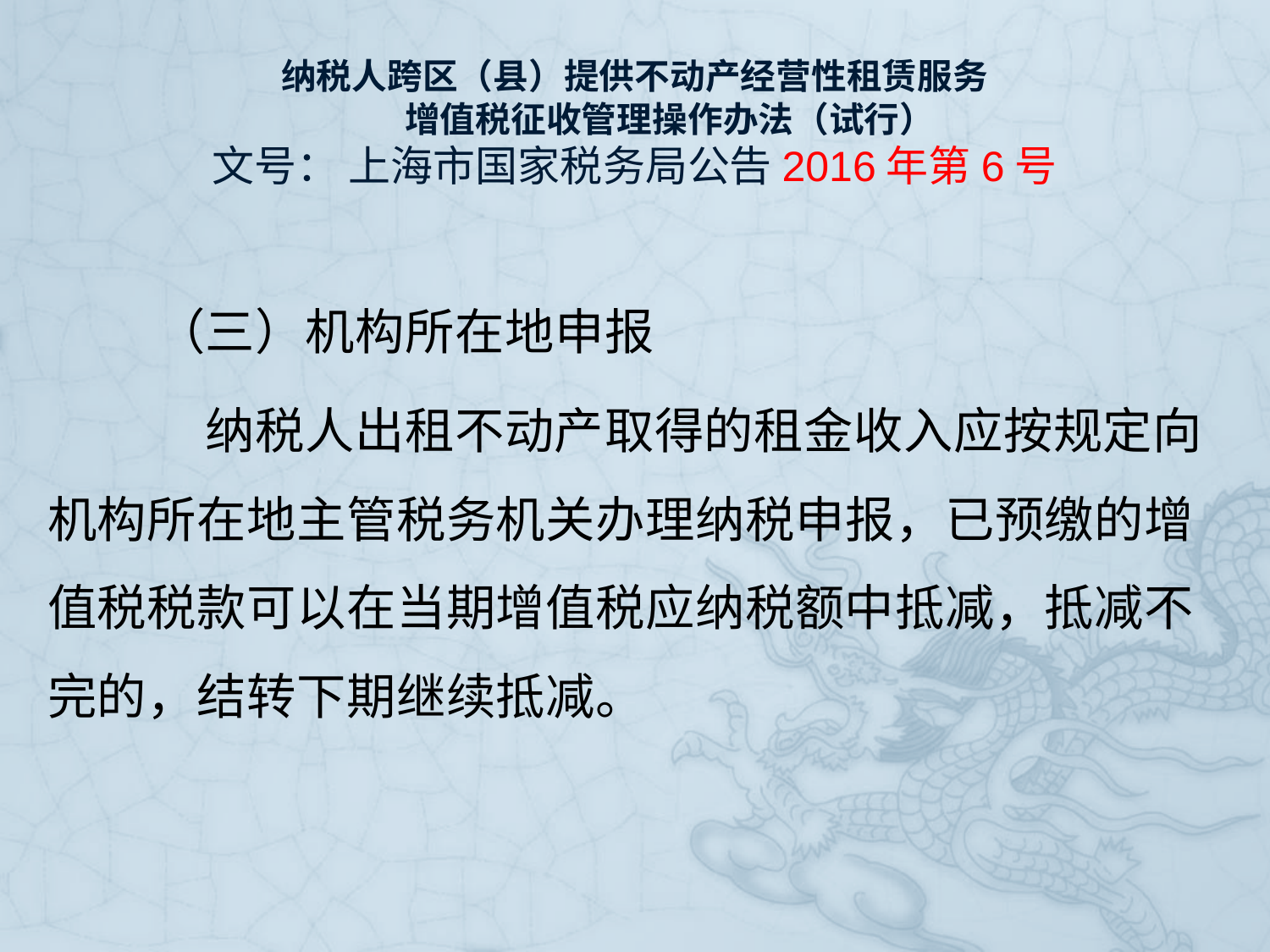

# 纳税人跨区（县）提供不动产经营性租赁服务 　　增值税征收管理操作办法（试行） 文号： 上海市国家税务局公告2016年第6号

　（三）机构所在地申报
　　纳税人出租不动产取得的租金收入应按规定向机构所在地主管税务机关办理纳税申报，已预缴的增值税税款可以在当期增值税应纳税额中抵减，抵减不完的，结转下期继续抵减。